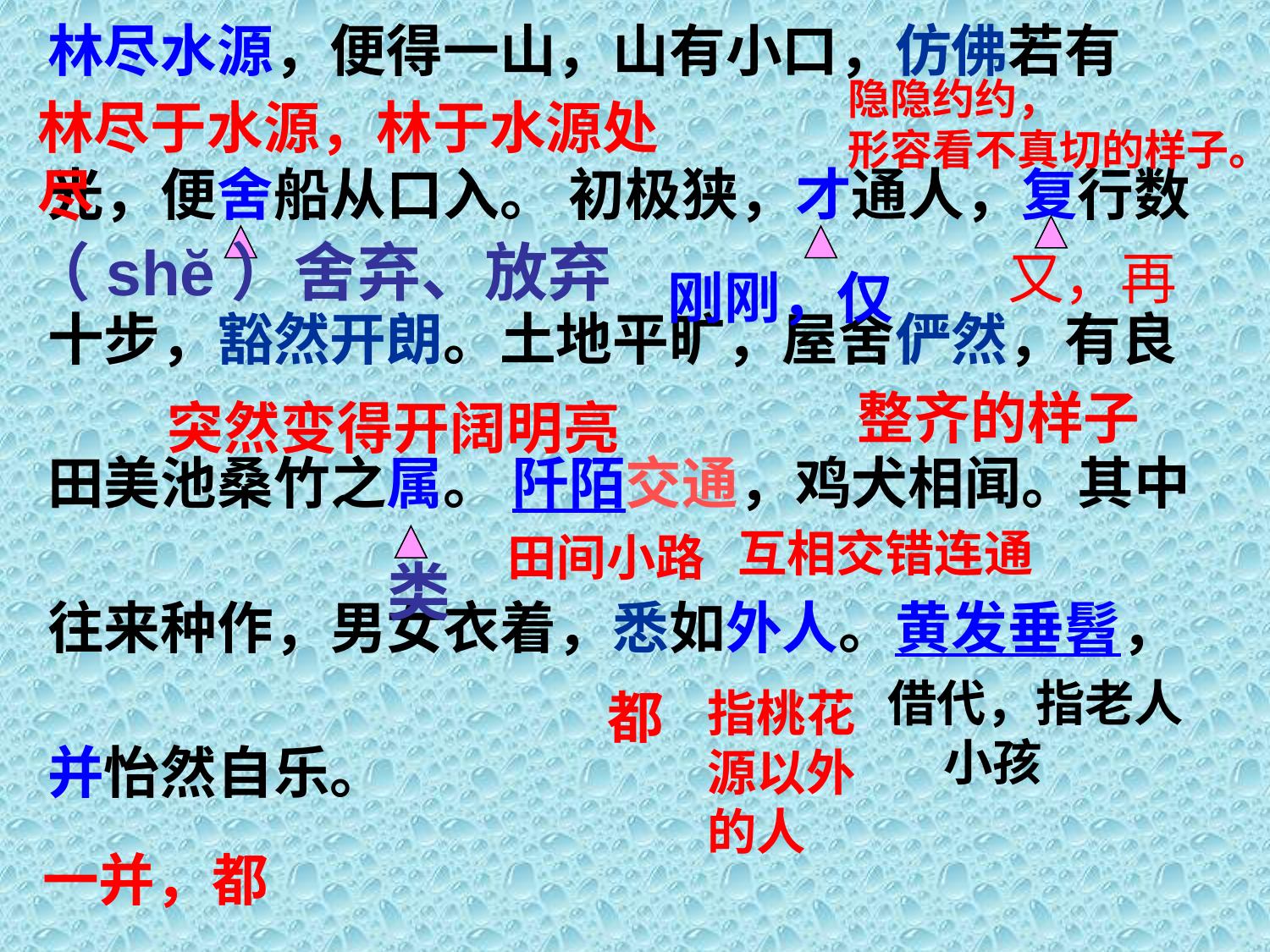

林尽水源，便得一山，山有小口，仿佛若有

光，便舍船从口入。 初极狭，才通人，复行数

十步，豁然开朗。土地平旷，屋舍俨然，有良

田美池桑竹之属。 阡陌交通，鸡犬相闻。其中

往来种作，男女衣着，悉如外人。黄发垂髫，

并怡然自乐。

隐隐约约，
形容看不真切的样子。
林尽于水源，林于水源处尽

（shĕ）舍弃、放弃

又，再
刚刚，仅
整齐的样子
突然变得开阔明亮
互相交错连通
田间小路

类
借代，指老人      小孩
都
指桃花源以外的人
一并，都